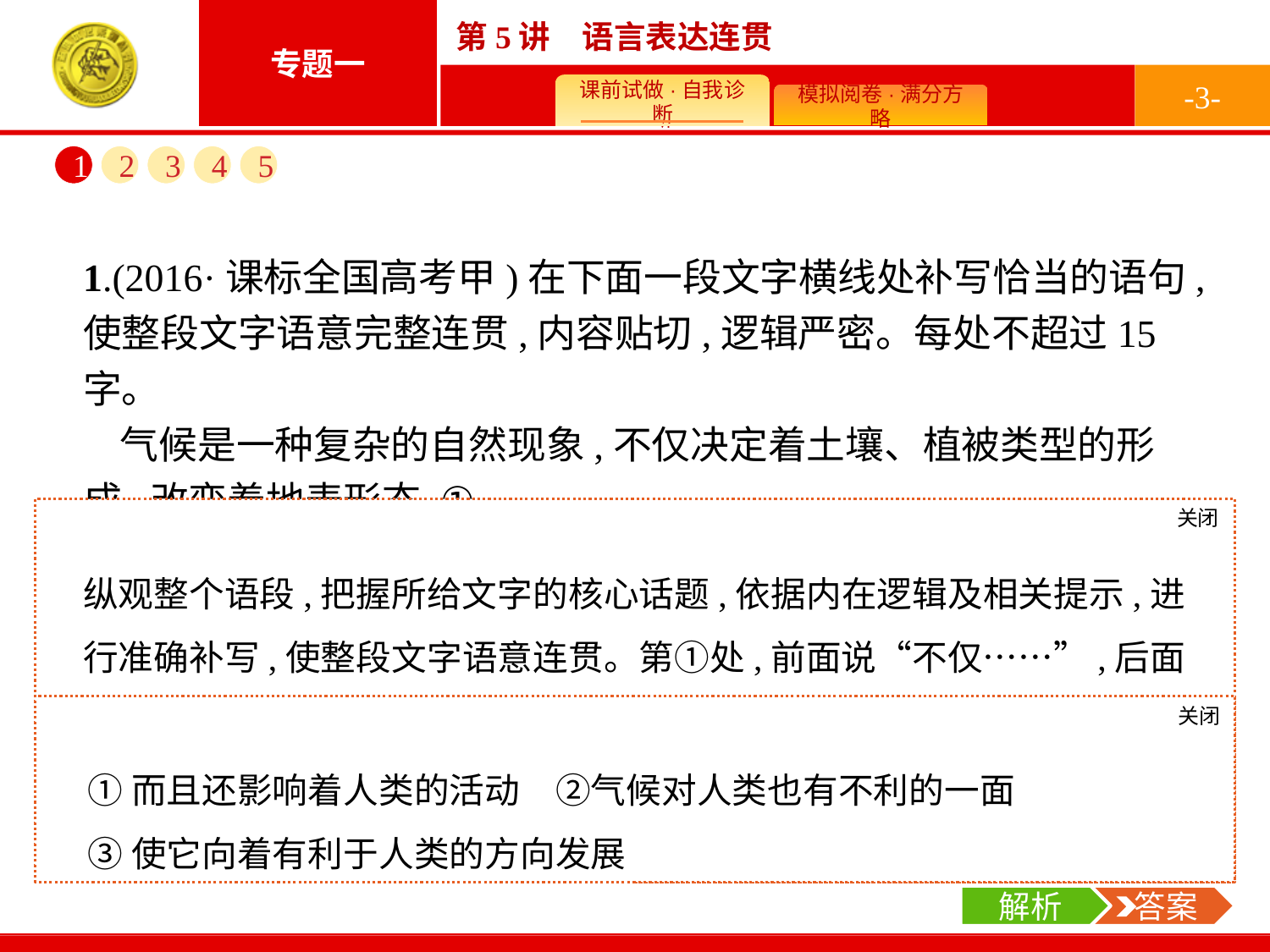

-3-
1
2
3
4
5
1.(2016·课标全国高考甲)在下面一段文字横线处补写恰当的语句,使整段文字语意完整连贯,内容贴切,逻辑严密。每处不超过15字。
气候是一种复杂的自然现象,不仅决定着土壤、植被类型的形成,改变着地表形态,①　　　　　　　　　　　　　　　　　　　　。人们的生活、生产、建设无不需要考虑气候的影响。气候已成为一种自然资源,供人类充分利用,为人类造福。但是,②　　　　　　　　　　　　　　　　　　　　,有时会带来某些灾害。所以,人们会利用一些方法,在一定区域内改变气候状况,③　　　　　　　　　　　　　　　　　　　　。

关闭
解析

纵观整个语段,把握所给文字的核心话题,依据内在逻辑及相关提示,进行准确补写,使整段文字语意连贯。第①处,前面说“不仅……”,后面自然是“而且……”,具体的内容应结合横线后面的句子内容填写;第②处,“但是”表示转折,前面是说为人类造福,后面自然是说利用不当给人类带来的影响;第③处,是横线前面这样做的目的。

关闭
解析
  答案

①而且还影响着人类的活动　②气候对人类也有不利的一面
③使它向着有利于人类的方向发展
解析
  答案